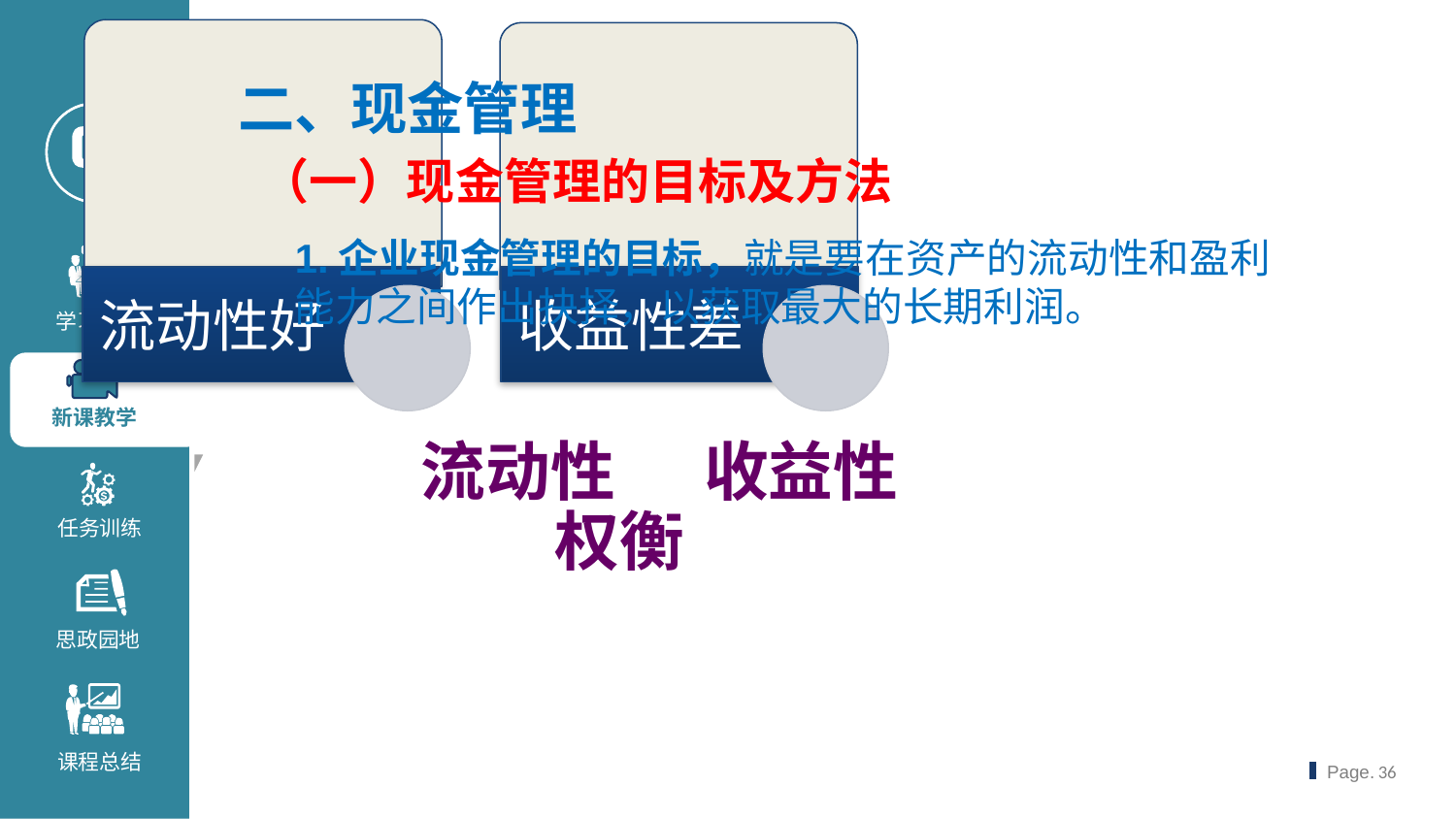

二、现金管理
（一）现金管理的目标及方法
1.企业现金管理的目标，就是要在资产的流动性和盈利能力之间作出抉择，以获取最大的长期利润。

流动性好

收益性差
流动性      收益性
        权衡